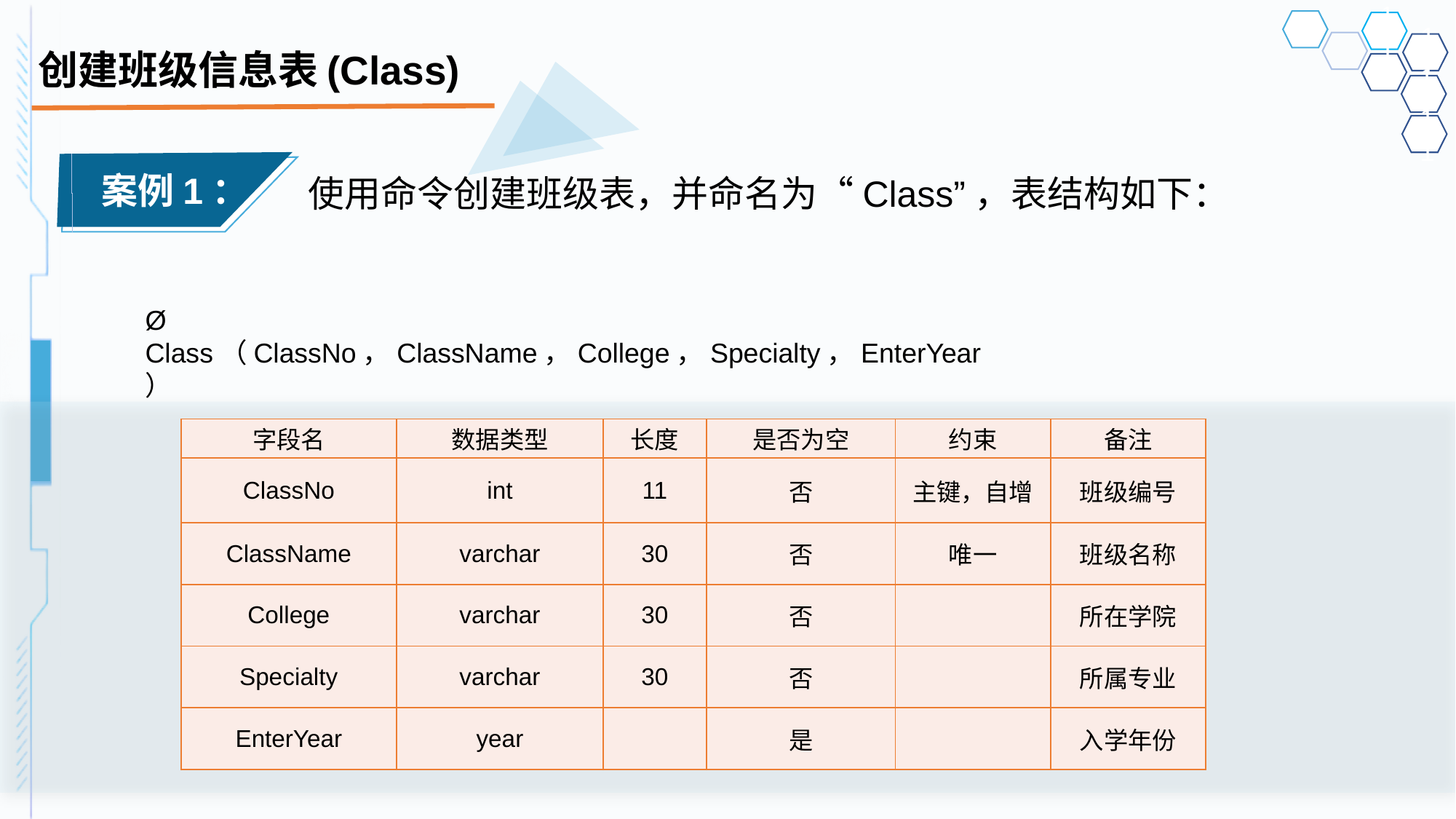

# 创建班级信息表(Class)

案例1：

使用命令创建班级表，并命名为“Class”，表结构如下：
Ø Class（ClassNo，ClassName，College，Specialty，EnterYear）表 Class表结构

| 字段名 | 数据类型 | 长度 | 是否为空 | 约束 | 备注 |
| --- | --- | --- | --- | --- | --- |
| ClassNo | int | 11 | 否 | 主键，自增 | 班级编号 |
| ClassName | varchar | 30 | 否 | 唯一 | 班级名称 |
| College | varchar | 30 | 否 |  | 所在学院 |
| Specialty | varchar | 30 | 否 |  | 所属专业 |
| EnterYear | year |  | 是 |  | 入学年份 |